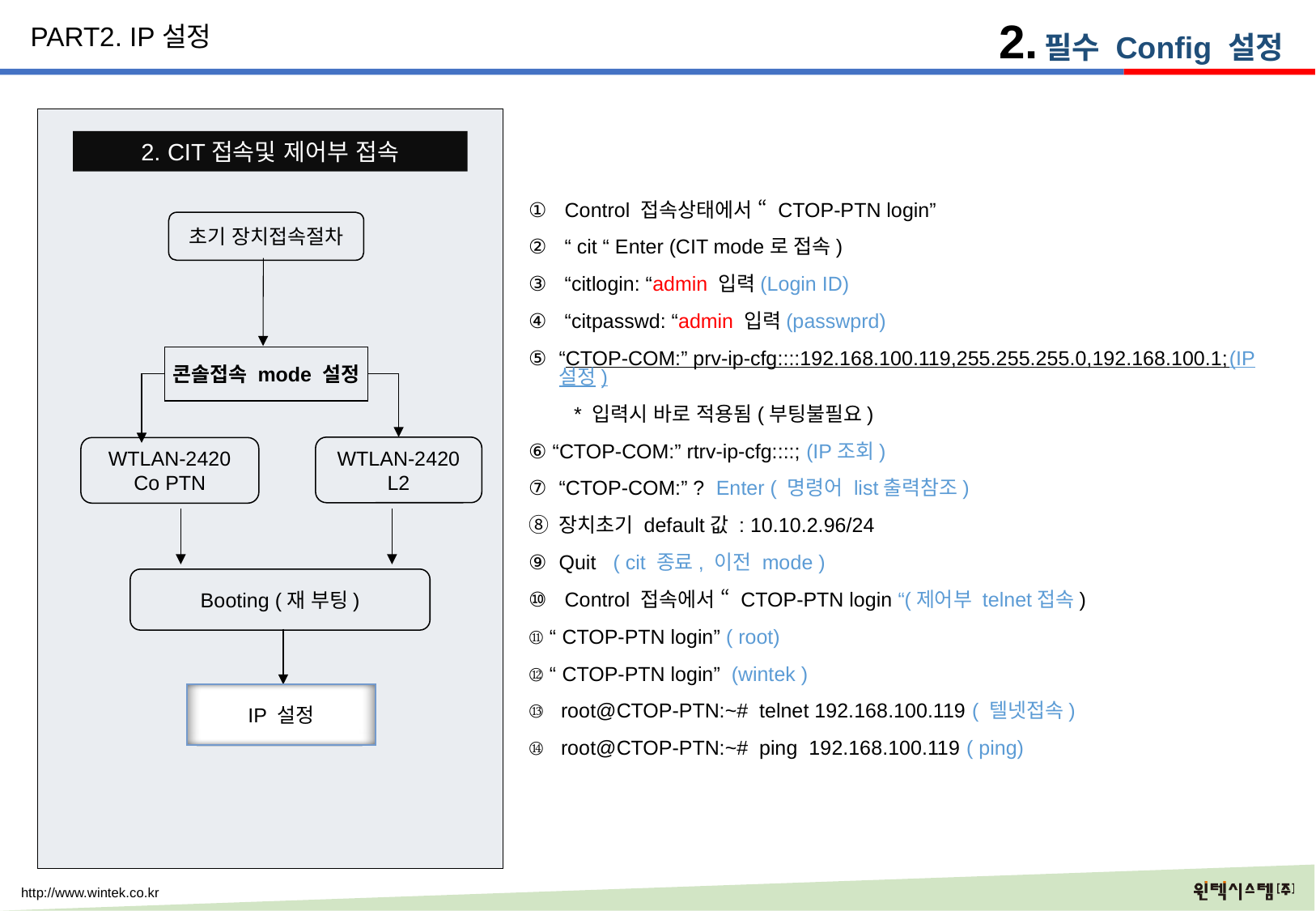

2.
필수 Config 설정
PART2. IP설정

2. CIT접속및 제어부 접속
 Control 접속상태에서 “ CTOP-PTN login”

 “ cit “ Enter (CIT mode로 접속)

 “citlogin: “admin 입력(Login ID)

 “citpasswd: “admin 입력(passwprd)

“CTOP-COM:” prv-ip-cfg::::192.168.100.119,255.255.255.0,192.168.100.1;(IP설정)

        * 입력시 바로 적용됨(부팅불필요)

⑥ “CTOP-COM:” rtrv-ip-cfg::::; (IP조회)

“CTOP-COM:” ?  Enter ( 명령어 list출력참조)

장치초기 default값 : 10.10.2.96/24

Quit   ( cit 종료, 이전 mode )

 Control 접속에서 “ CTOP-PTN login “(제어부 telnet접속)

⑪ “ CTOP-PTN login” ( root)

⑫ “ CTOP-PTN login”  (wintek )

⑬   root@CTOP-PTN:~#  telnet 192.168.100.119 ( 텔넷접속)

⑭   root@CTOP-PTN:~#  ping  192.168.100.119 ( ping)

초기 장치접속절차
콘솔접속 mode 설정
WTLAN-2420
L2
WTLAN-2420
Co PTN
Booting (재 부팅)
IP 설정
IP 설정